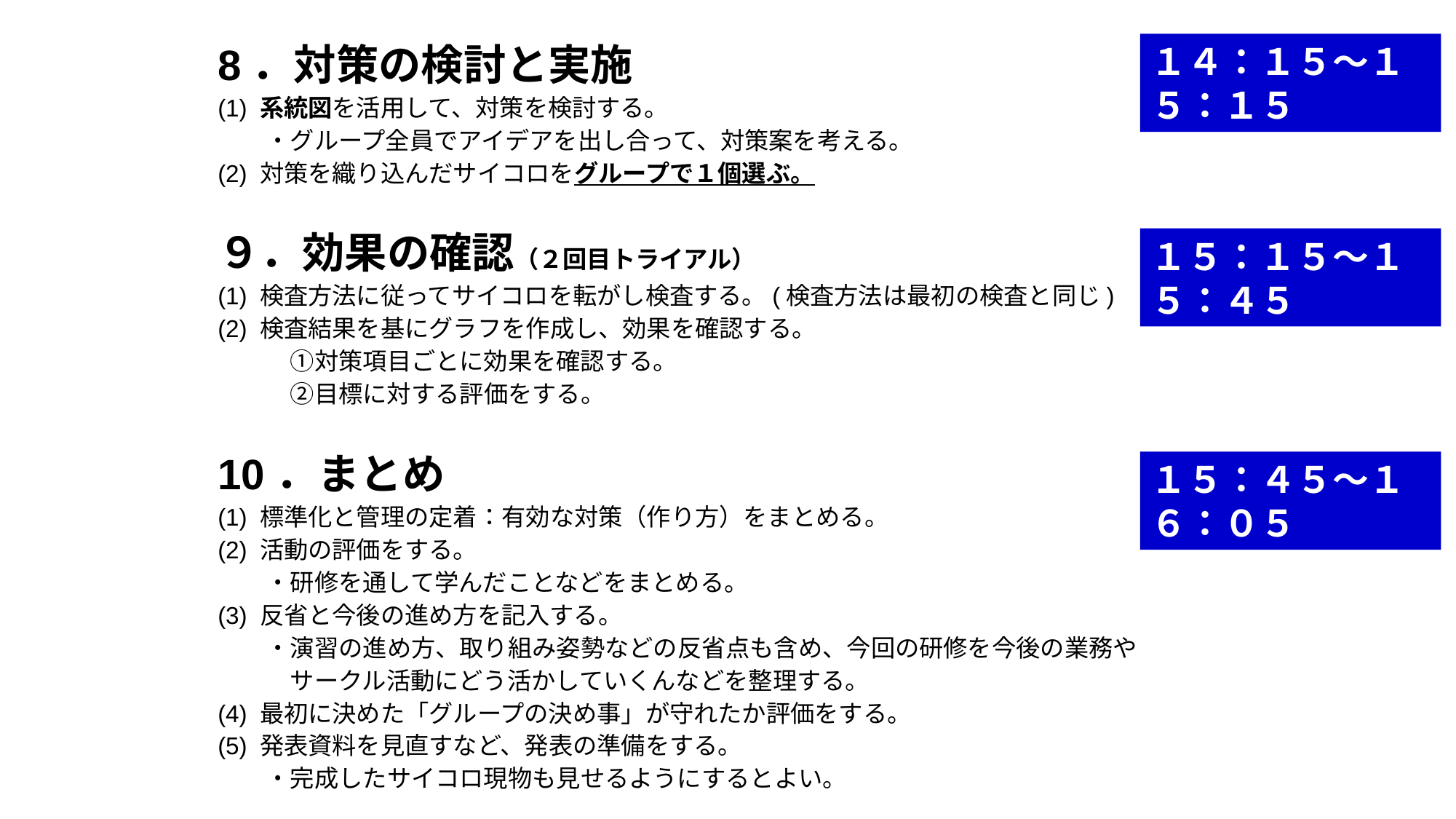

8．対策の検討と実施
(1) 系統図を活用して、対策を検討する。
　　・グループ全員でアイデアを出し合って、対策案を考える。
(2) 対策を織り込んだサイコロをグループで１個選ぶ。

９．効果の確認（２回目トライアル）
(1) 検査方法に従ってサイコロを転がし検査する。(検査方法は最初の検査と同じ)
(2) 検査結果を基にグラフを作成し、効果を確認する。
　　　①対策項目ごとに効果を確認する。
　　　②目標に対する評価をする。

10．まとめ
(1) 標準化と管理の定着：有効な対策（作り方）をまとめる。
(2) 活動の評価をする。
　　・研修を通して学んだことなどをまとめる。
(3) 反省と今後の進め方を記入する。
　　・演習の進め方、取り組み姿勢などの反省点も含め、今回の研修を今後の業務や
　　　サークル活動にどう活かしていくんなどを整理する。
(4) 最初に決めた「グループの決め事」が守れたか評価をする。
(5) 発表資料を見直すなど、発表の準備をする。
　　・完成したサイコロ現物も見せるようにするとよい。
１４：１５～１５：１５
１５：１５～１５：４５

１５：４５～１６：０５